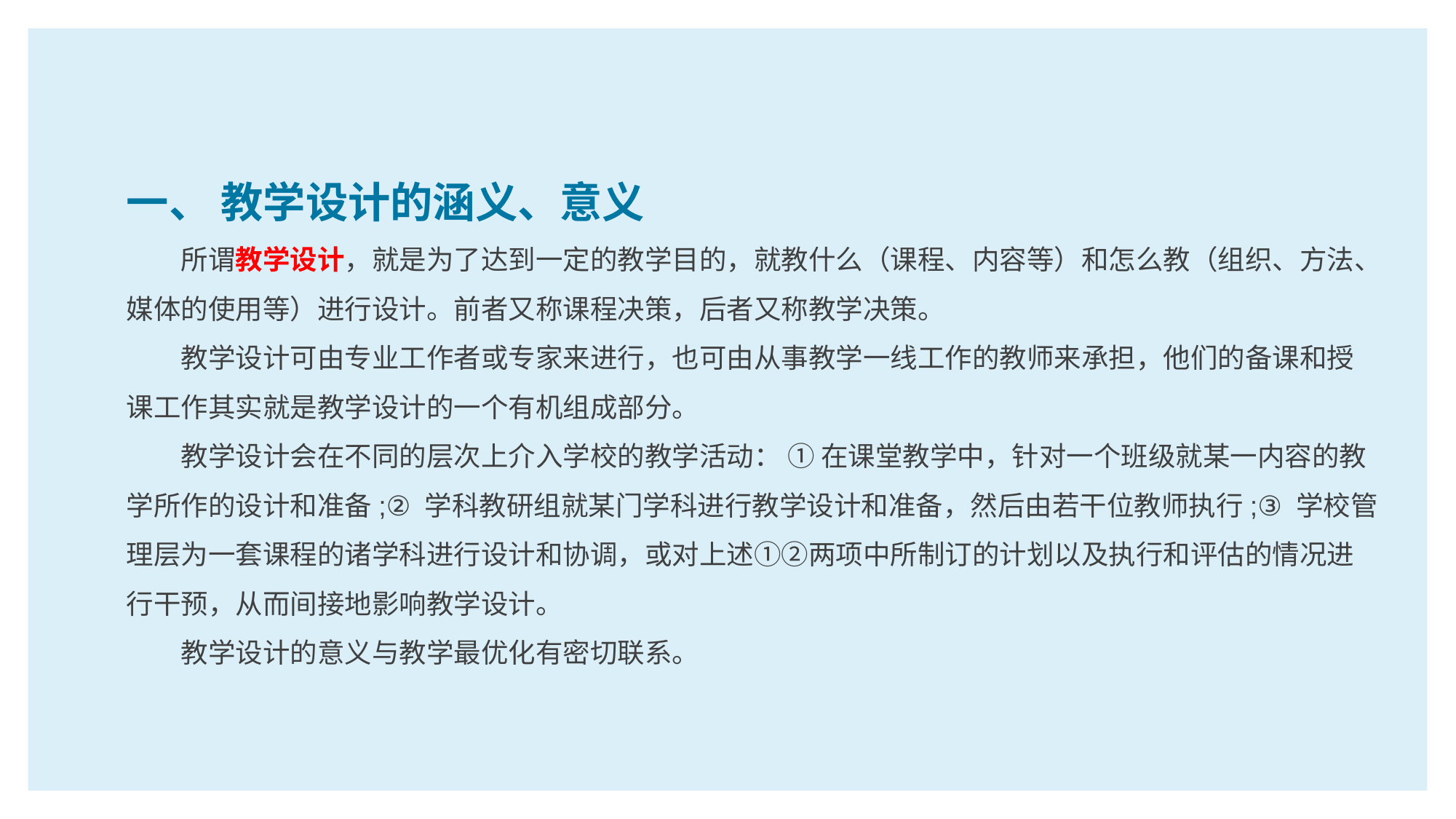

一、 教学设计的涵义、意义
所谓教学设计，就是为了达到一定的教学目的，就教什么（课程、内容等）和怎么教（组织、方法、媒体的使用等）进行设计。前者又称课程决策，后者又称教学决策。
教学设计可由专业工作者或专家来进行，也可由从事教学一线工作的教师来承担，他们的备课和授课工作其实就是教学设计的一个有机组成部分。
教学设计会在不同的层次上介入学校的教学活动： ① 在课堂教学中，针对一个班级就某一内容的教学所作的设计和准备;② 学科教研组就某门学科进行教学设计和准备，然后由若干位教师执行;③ 学校管理层为一套课程的诸学科进行设计和协调，或对上述①②两项中所制订的计划以及执行和评估的情况进行干预，从而间接地影响教学设计。
教学设计的意义与教学最优化有密切联系。